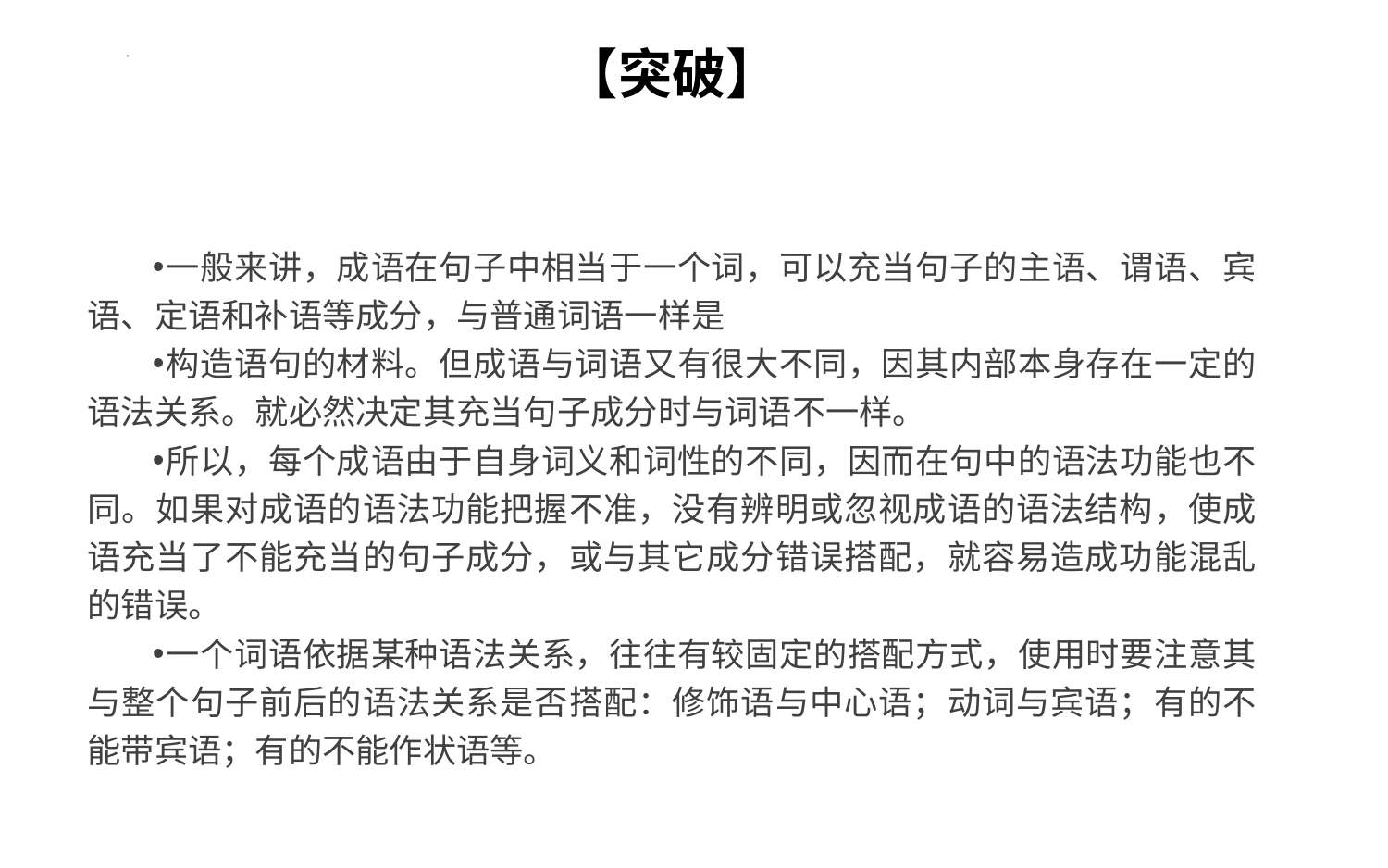

# 【突破】
一般来讲，成语在句子中相当于一个词，可以充当句子的主语、谓语、宾语、定语和补语等成分，与普通词语一样是
构造语句的材料。但成语与词语又有很大不同，因其内部本身存在一定的语法关系。就必然决定其充当句子成分时与词语不一样。
所以，每个成语由于自身词义和词性的不同，因而在句中的语法功能也不同。如果对成语的语法功能把握不准，没有辨明或忽视成语的语法结构，使成语充当了不能充当的句子成分，或与其它成分错误搭配，就容易造成功能混乱的错误。
一个词语依据某种语法关系，往往有较固定的搭配方式，使用时要注意其与整个句子前后的语法关系是否搭配：修饰语与中心语；动词与宾语；有的不能带宾语；有的不能作状语等。